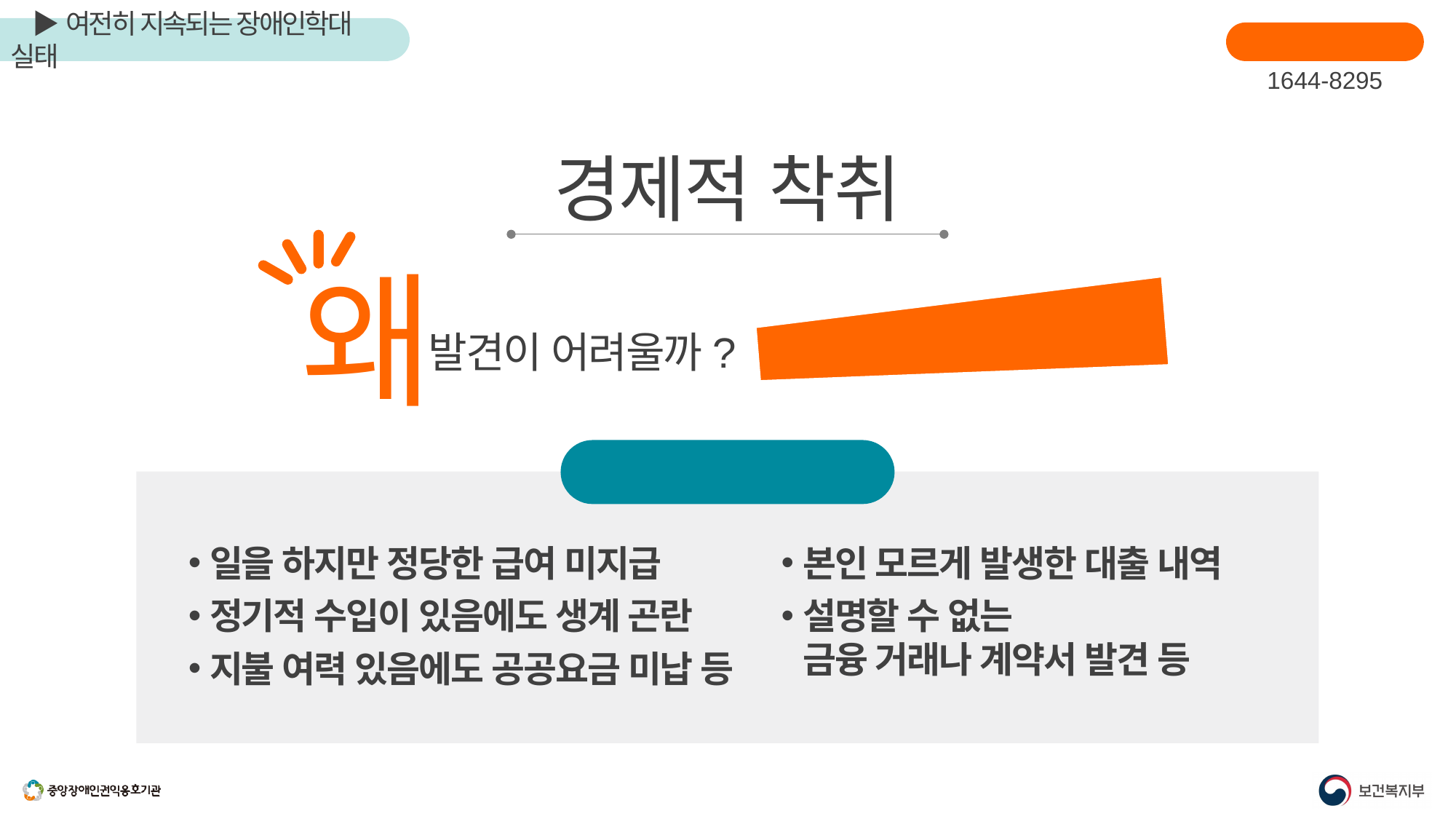

장애인학대신고
1644-8295

경제적 착취

잘 드러나지 않음
왜
발견이 어려울까?
의심 신호

일을 하지만 정당한 급여 미지급
정기적 수입이 있음에도 생계 곤란
지불 여력 있음에도 공공요금 미납 등
본인 모르게 발생한 대출 내역
설명할 수 없는
금융 거래나 계약서 발견 등